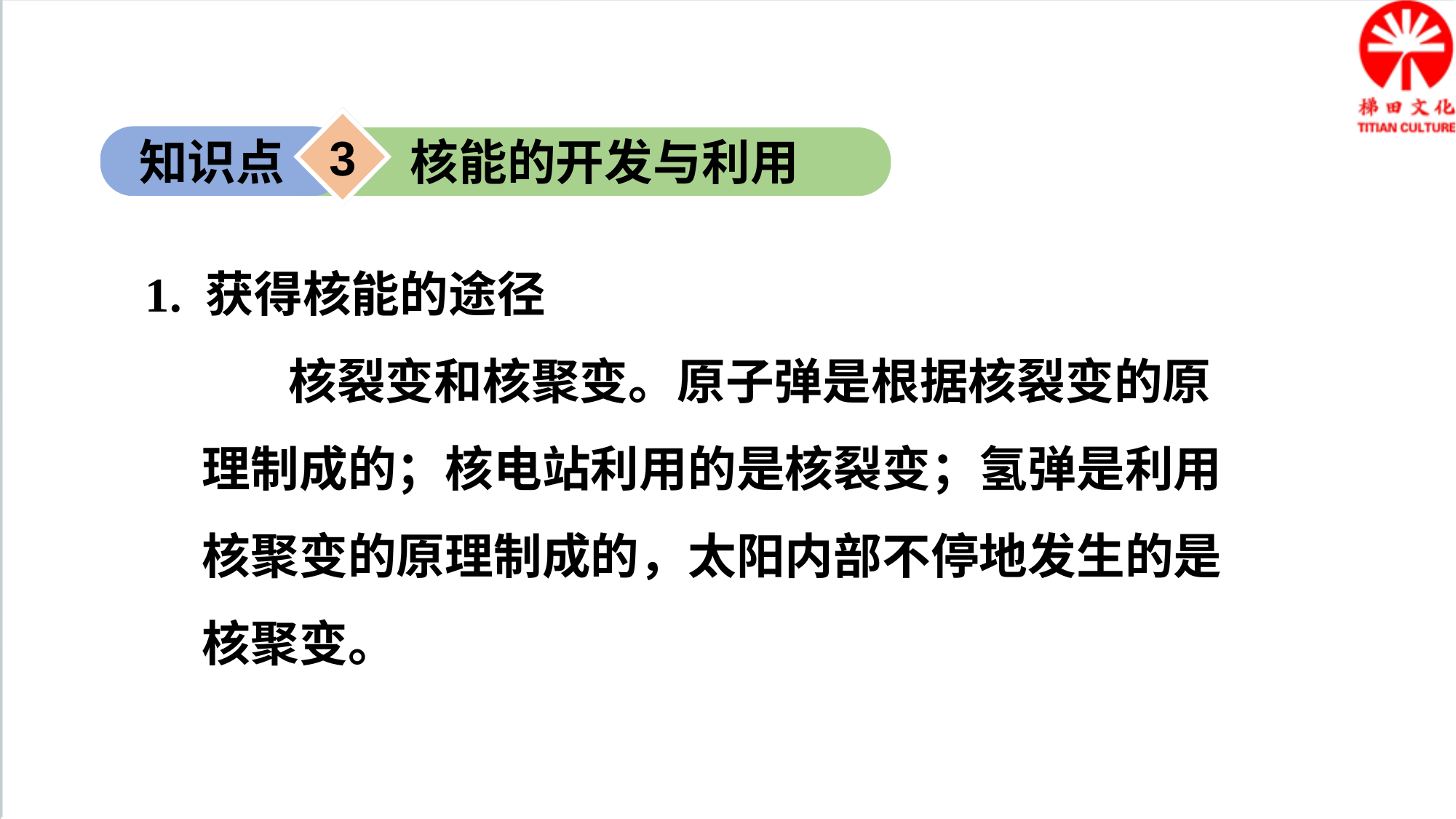

3
知识点
核能的开发与利用

1. 获得核能的途径
核裂变和核聚变。原子弹是根据核裂变的原理制成的；核电站利用的是核裂变；氢弹是利用核聚变的原理制成的，太阳内部不停地发生的是核聚变。